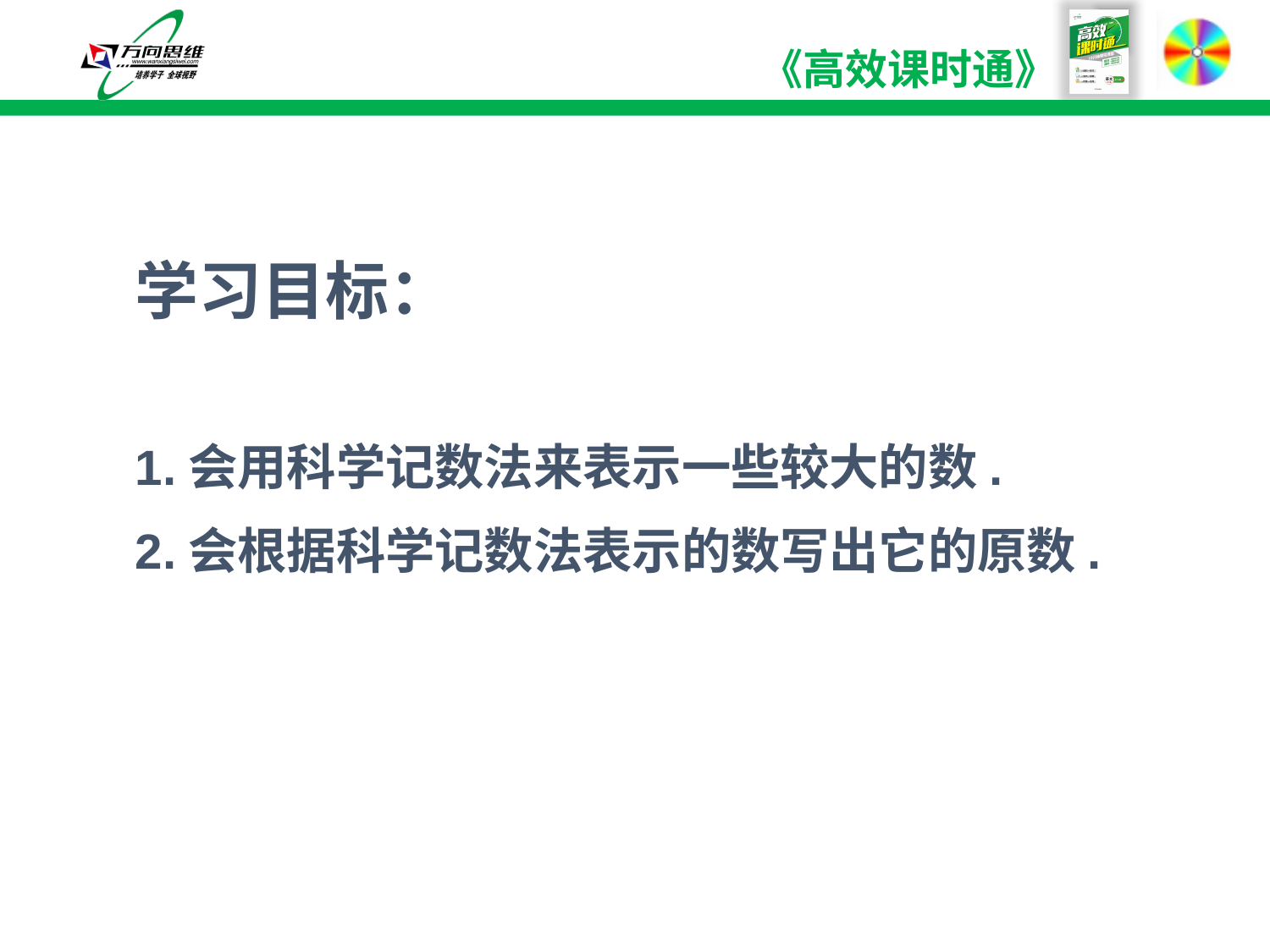

学习目标：

1.会用科学记数法来表示一些较大的数.
2.会根据科学记数法表示的数写出它的原数.